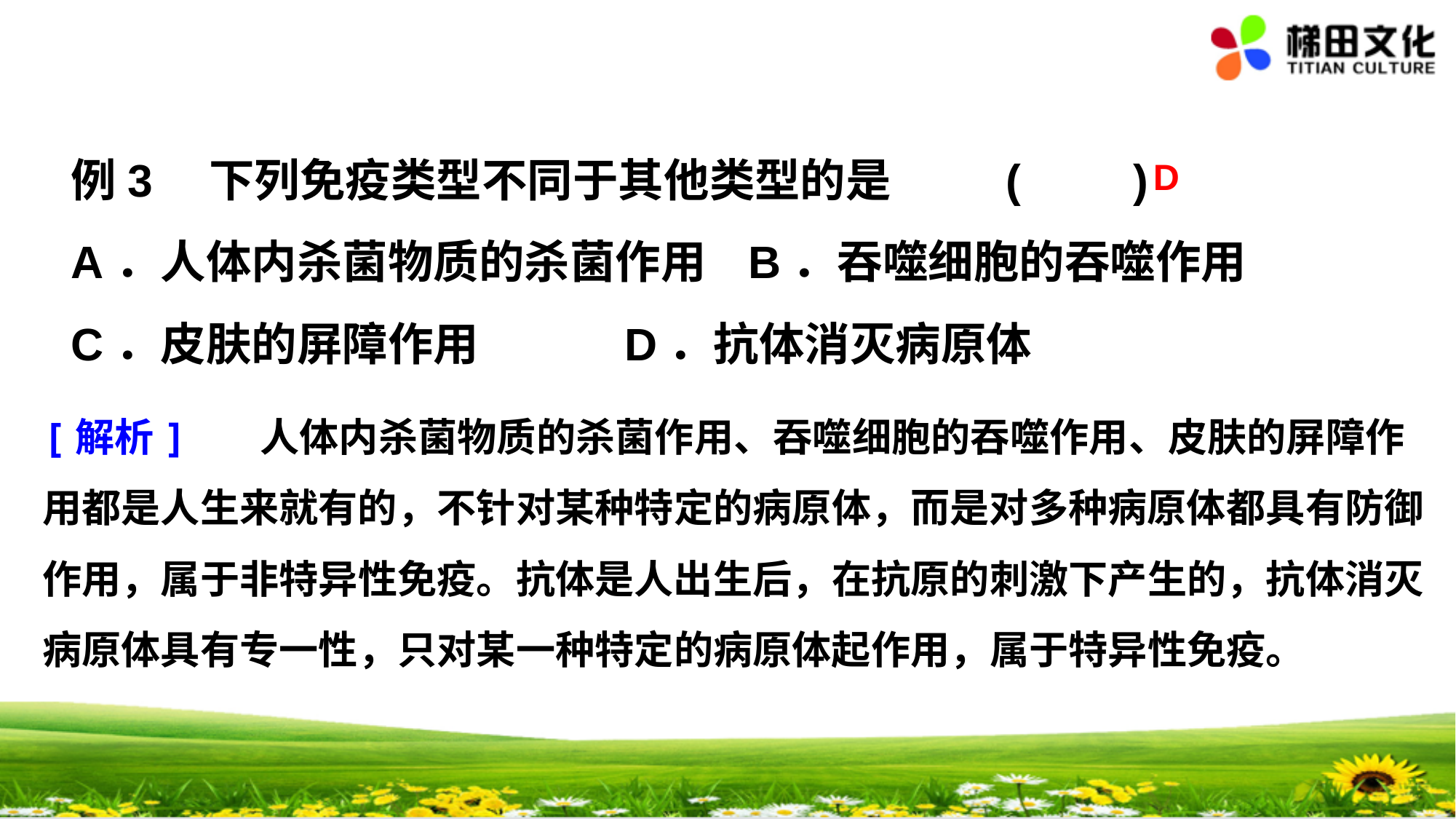

例3　下列免疫类型不同于其他类型的是          (　　)
A．人体内杀菌物质的杀菌作用   B．吞噬细胞的吞噬作用
C．皮肤的屏障作用             D．抗体消灭病原体
D
[解析] 　人体内杀菌物质的杀菌作用、吞噬细胞的吞噬作用、皮肤的屏障作用都是人生来就有的，不针对某种特定的病原体，而是对多种病原体都具有防御作用，属于非特异性免疫。抗体是人出生后，在抗原的刺激下产生的，抗体消灭病原体具有专一性，只对某一种特定的病原体起作用，属于特异性免疫。